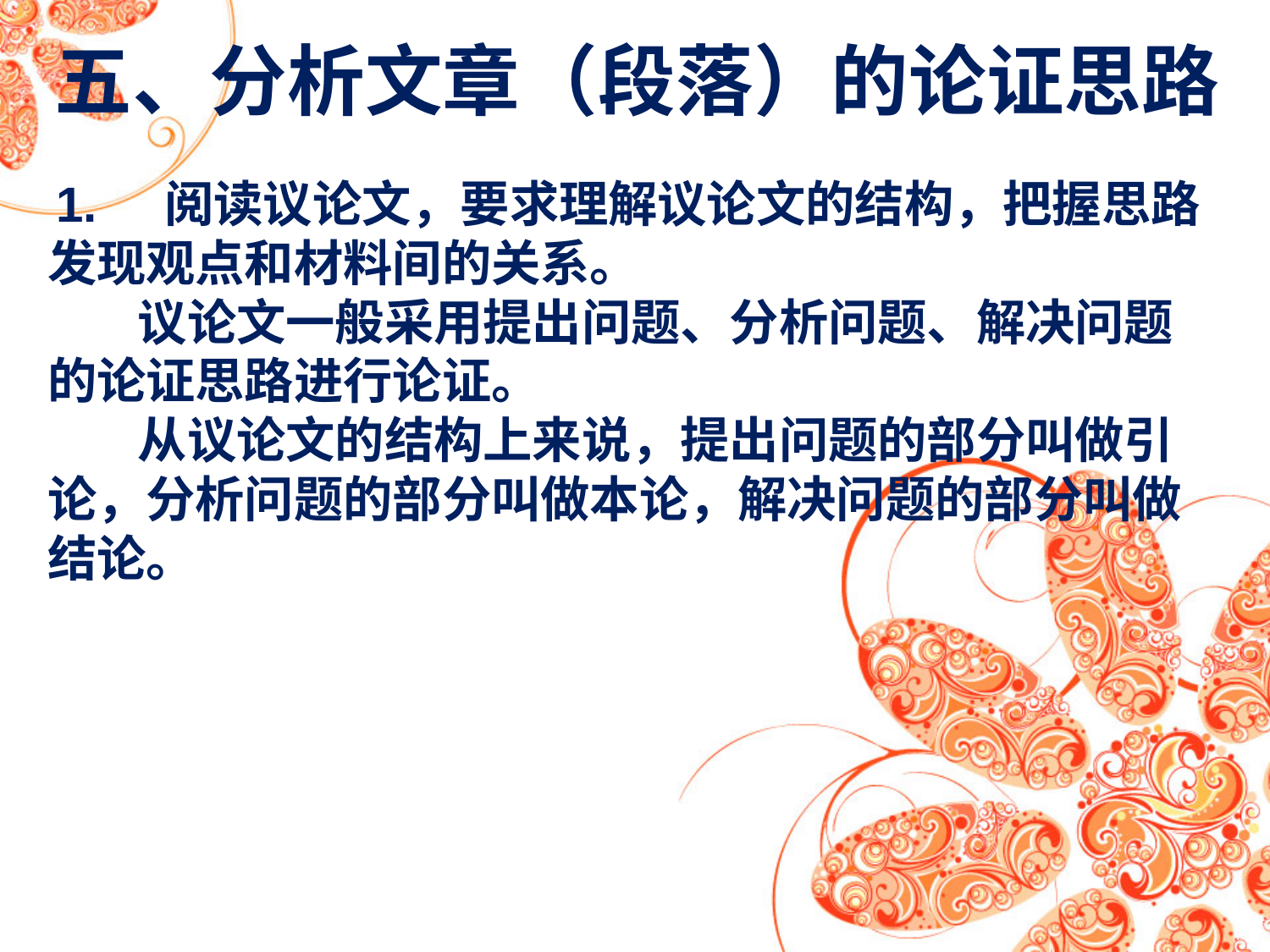

五、分析文章（段落）的论证思路

 1.    阅读议论文，要求理解议论文的结构，把握思路发现观点和材料间的关系。
       议论文一般采用提出问题、分析问题、解决问题的论证思路进行论证。
       从议论文的结构上来说，提出问题的部分叫做引论，分析问题的部分叫做本论，解决问题的部分叫做结论。